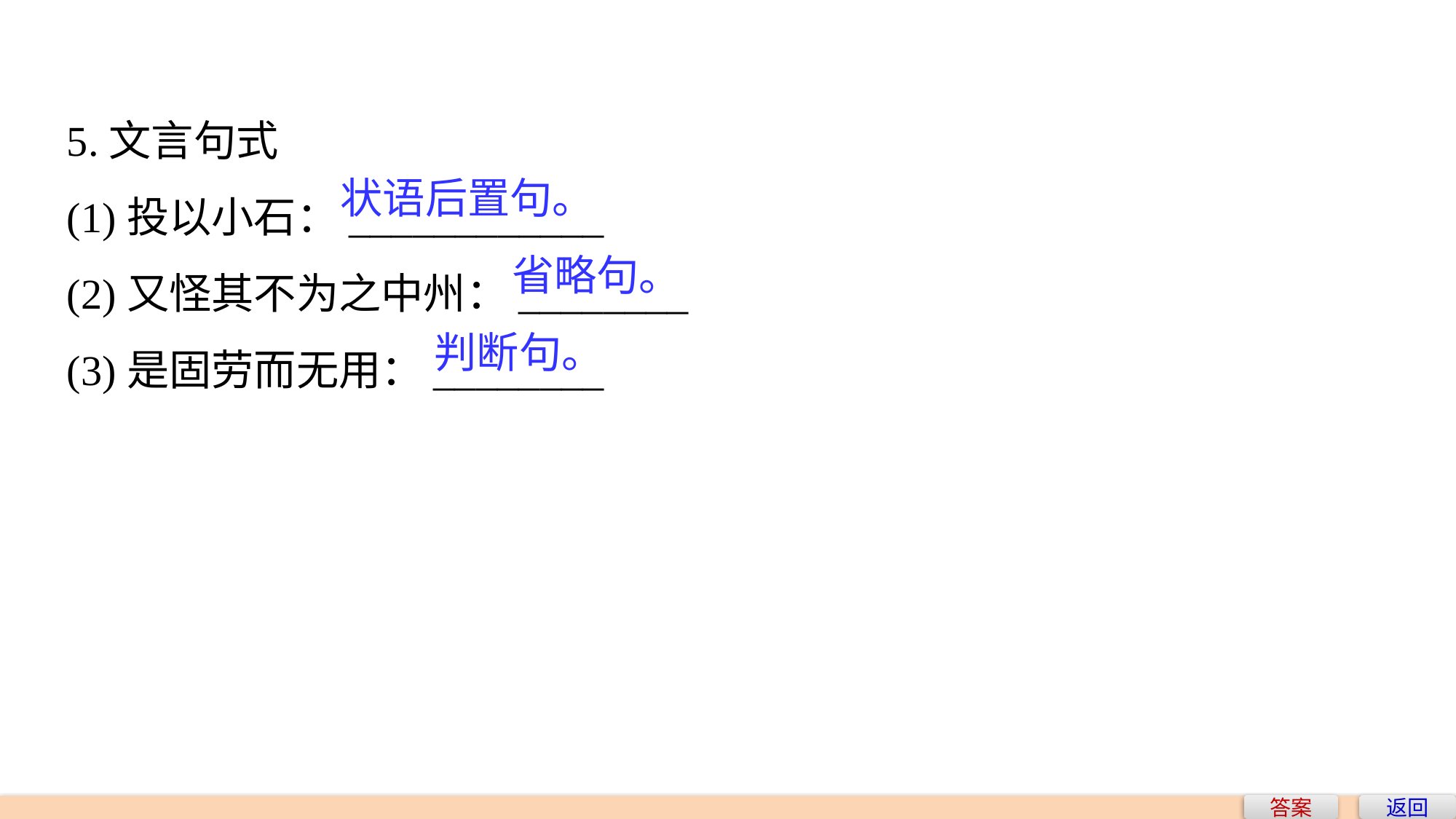

5.文言句式
(1)投以小石：____________
(2)又怪其不为之中州：________
(3)是固劳而无用：________
状语后置句。
省略句。
判断句。
答案
返回